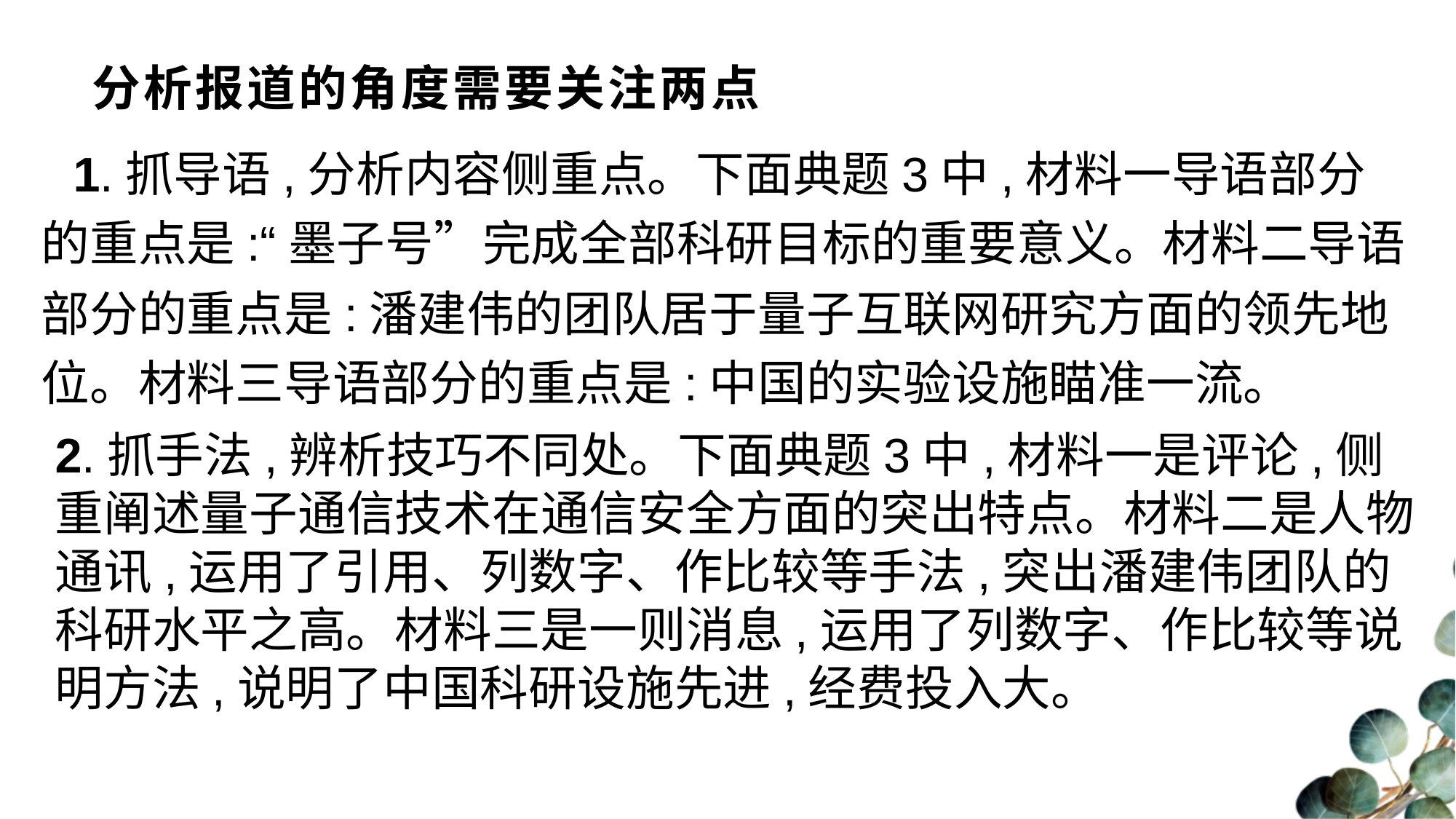

# 分析报道的角度需要关注两点
1.抓导语,分析内容侧重点。下面典题3中,材料一导语部分的重点是:“墨子号”完成全部科研目标的重要意义。材料二导语部分的重点是:潘建伟的团队居于量子互联网研究方面的领先地位。材料三导语部分的重点是:中国的实验设施瞄准一流。
2.抓手法,辨析技巧不同处。下面典题3中,材料一是评论,侧重阐述量子通信技术在通信安全方面的突出特点。材料二是人物通讯,运用了引用、列数字、作比较等手法,突出潘建伟团队的科研水平之高。材料三是一则消息,运用了列数字、作比较等说明方法,说明了中国科研设施先进,经费投入大。